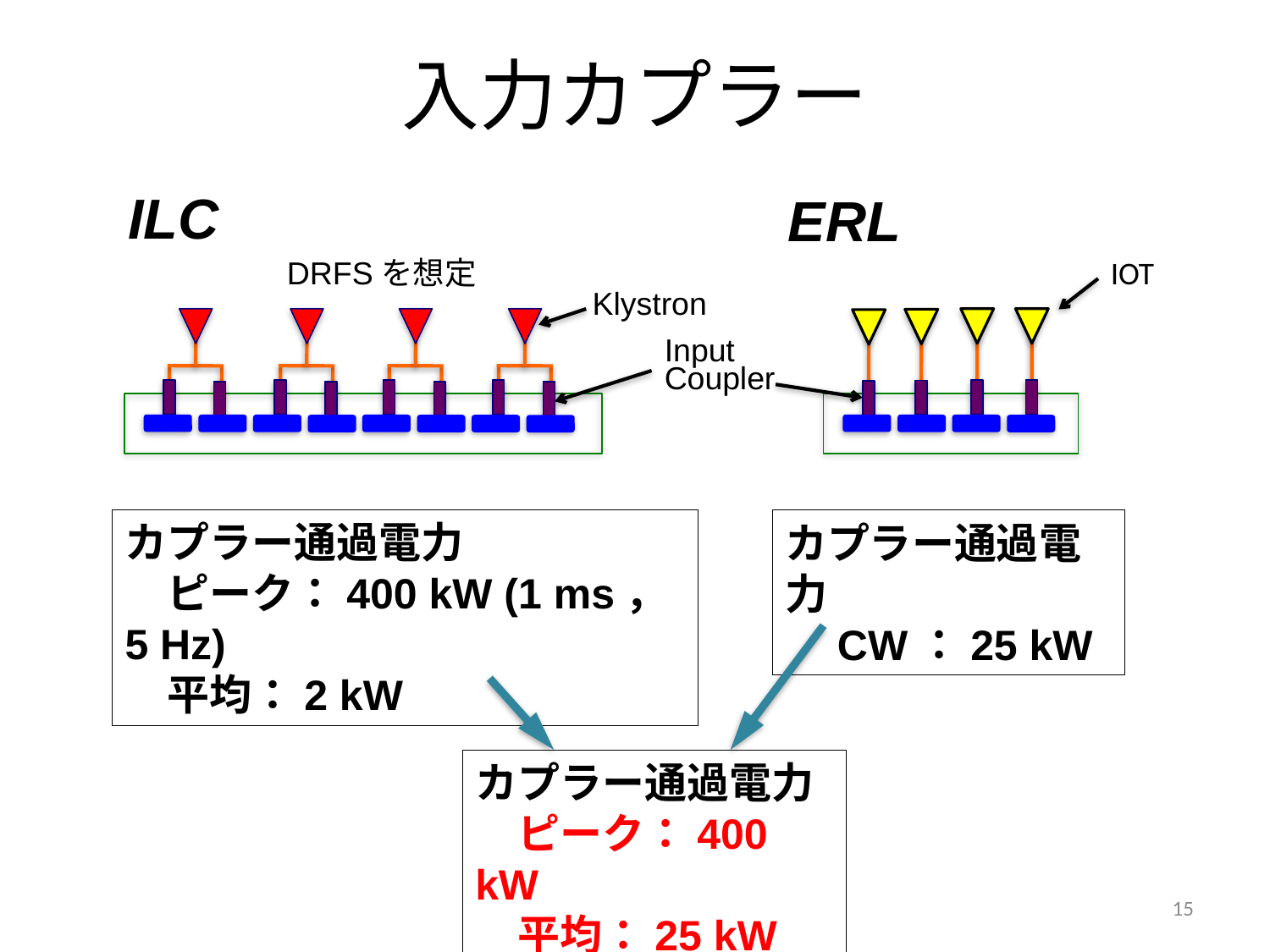

# 入力カプラー
ILC
ERL
DRFSを想定
IOT
Klystron

Input
Coupler

カプラー通過電力
　ピーク：400 kW (1 ms，5 Hz)
　平均：2 kW
カプラー通過電力
　CW：25 kW
カプラー通過電力
　ピーク：400 kW
　平均：25 kW
15